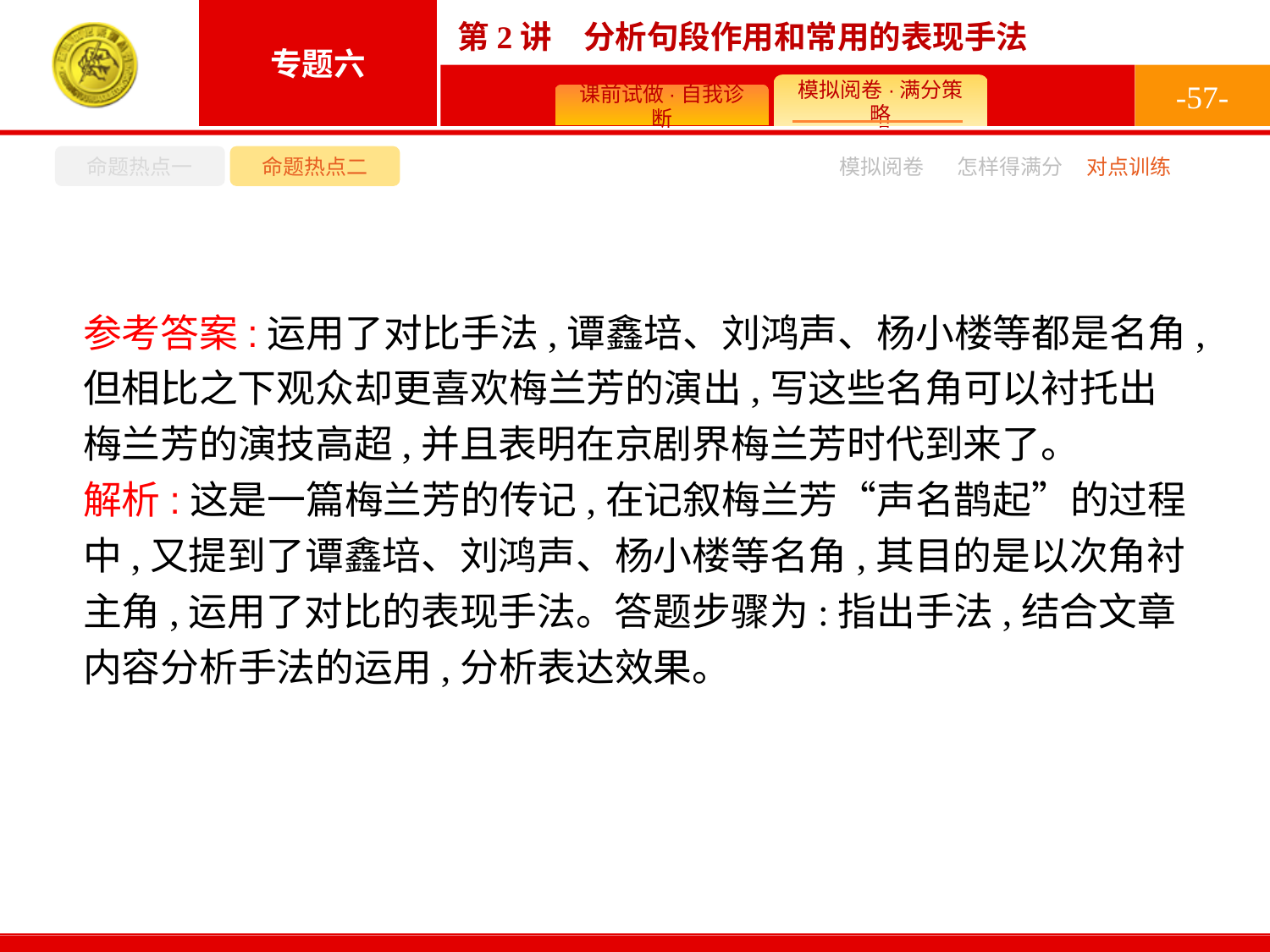

-57-
命题热点一
命题热点二
怎样得满分
模拟阅卷
对点训练
参考答案:运用了对比手法,谭鑫培、刘鸿声、杨小楼等都是名角,但相比之下观众却更喜欢梅兰芳的演出,写这些名角可以衬托出梅兰芳的演技高超,并且表明在京剧界梅兰芳时代到来了。
解析:这是一篇梅兰芳的传记,在记叙梅兰芳“声名鹊起”的过程中,又提到了谭鑫培、刘鸿声、杨小楼等名角,其目的是以次角衬主角,运用了对比的表现手法。答题步骤为:指出手法,结合文章内容分析手法的运用,分析表达效果。